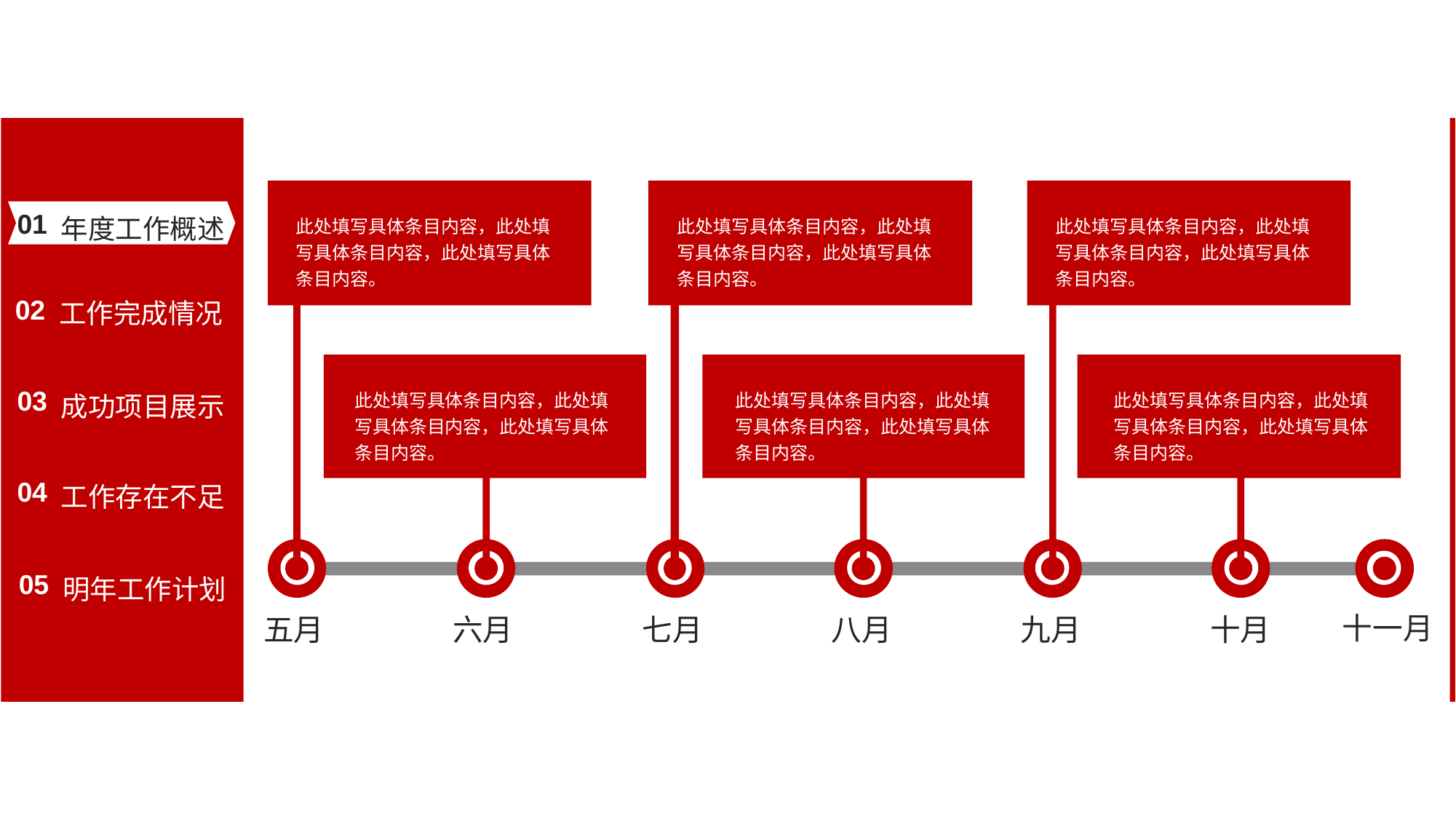

年度工作概述

01
此处填写具体条目内容，此处填写具体条目内容，此处填写具体条目内容。
此处填写具体条目内容，此处填写具体条目内容，此处填写具体条目内容。
此处填写具体条目内容，此处填写具体条目内容，此处填写具体条目内容。
工作完成情况
02

成功项目展示
03
此处填写具体条目内容，此处填写具体条目内容，此处填写具体条目内容。
此处填写具体条目内容，此处填写具体条目内容，此处填写具体条目内容。
此处填写具体条目内容，此处填写具体条目内容，此处填写具体条目内容。
工作存在不足
04

明年工作计划
05

十一月
五月
六月
七月
八月
九月
十月